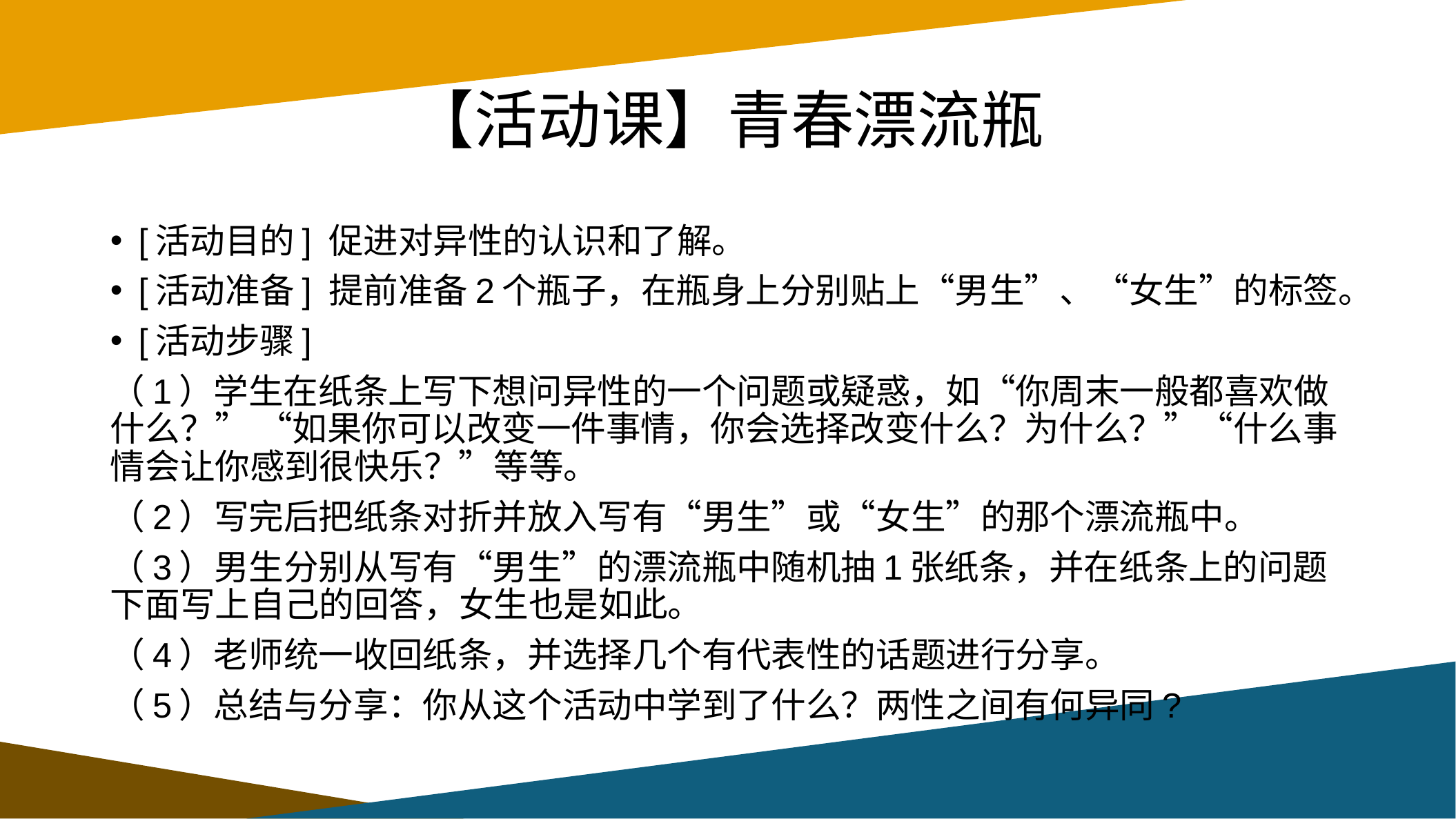

# 【活动课】青春漂流瓶
[活动目的] 促进对异性的认识和了解。
[活动准备] 提前准备2个瓶子，在瓶身上分别贴上“男生”、“女生”的标签。
[活动步骤]
（1）学生在纸条上写下想问异性的一个问题或疑惑，如“你周末一般都喜欢做什么？” “如果你可以改变一件事情，你会选择改变什么？为什么？”“什么事情会让你感到很快乐？”等等。
（2）写完后把纸条对折并放入写有“男生”或“女生”的那个漂流瓶中。
（3）男生分别从写有“男生”的漂流瓶中随机抽1张纸条，并在纸条上的问题下面写上自己的回答，女生也是如此。
（4）老师统一收回纸条，并选择几个有代表性的话题进行分享。
（5）总结与分享：你从这个活动中学到了什么？两性之间有何异同?